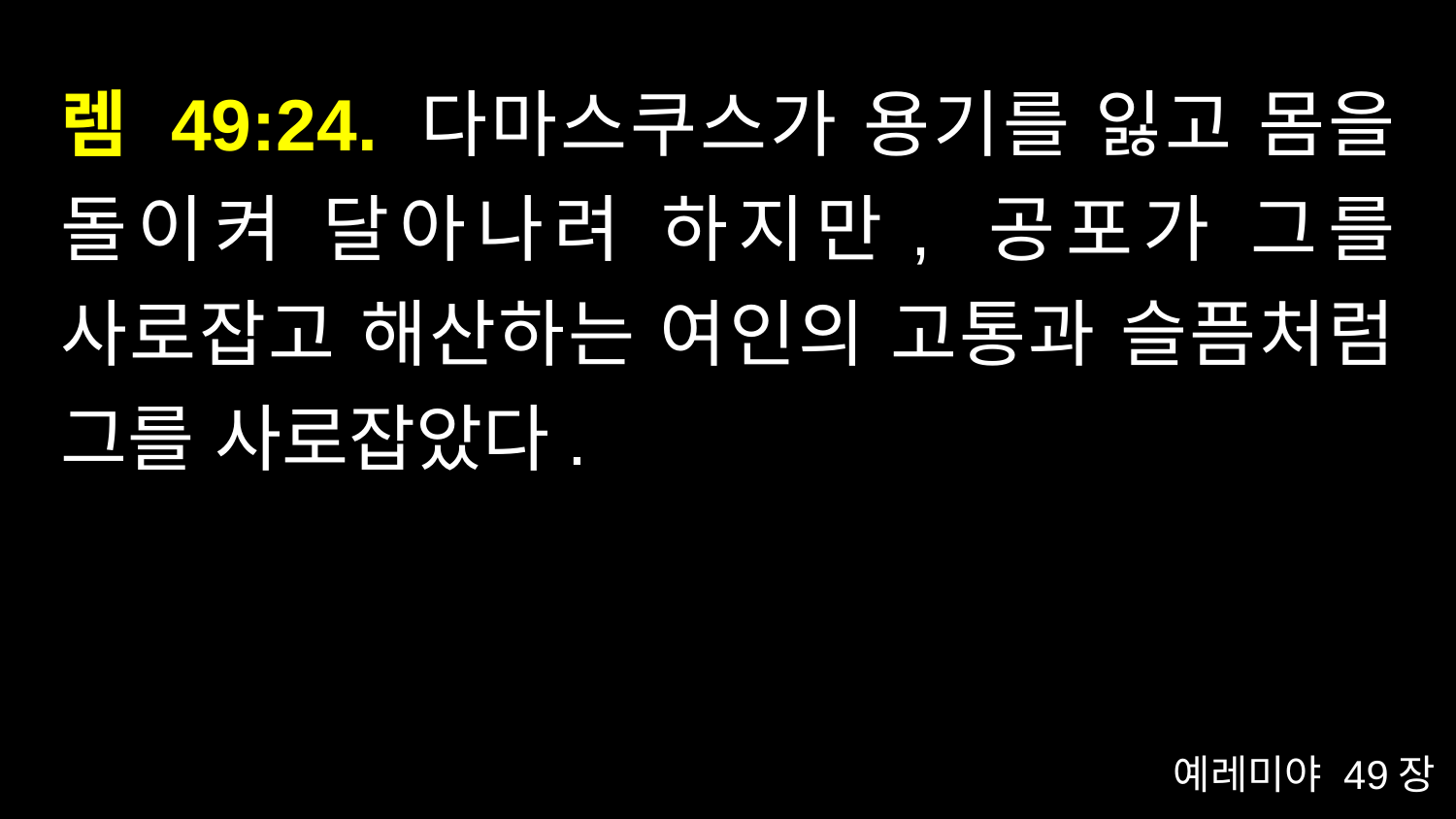

# 렘 49:24. 다마스쿠스가 용기를 잃고 몸을 돌이켜 달아나려 하지만, 공포가 그를 사로잡고 해산하는 여인의 고통과 슬픔처럼 그를 사로잡았다.
예레미야 49장